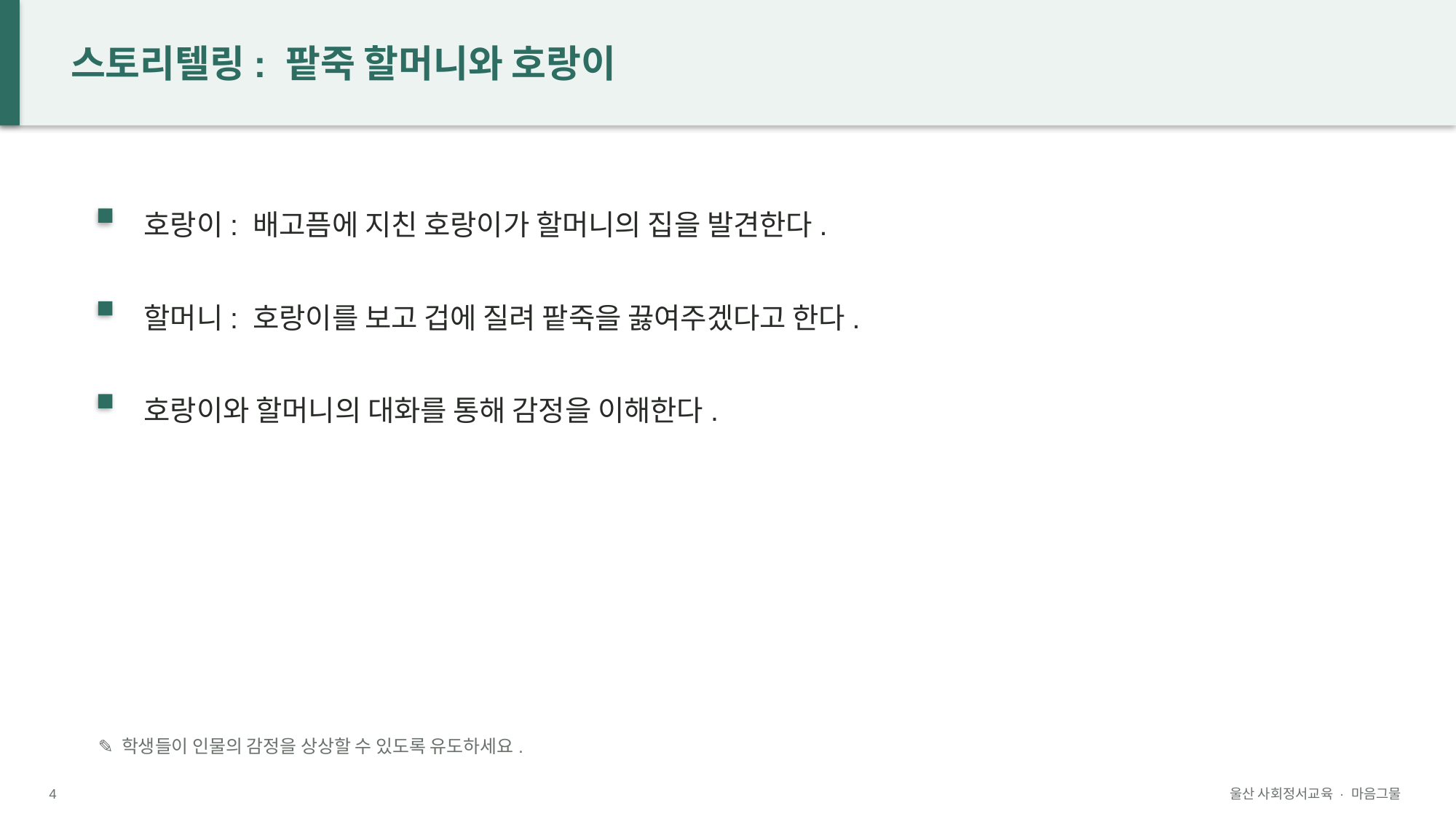

스토리텔링: 팥죽 할머니와 호랑이
호랑이: 배고픔에 지친 호랑이가 할머니의 집을 발견한다.

할머니: 호랑이를 보고 겁에 질려 팥죽을 끓여주겠다고 한다.

호랑이와 할머니의 대화를 통해 감정을 이해한다.

✎ 학생들이 인물의 감정을 상상할 수 있도록 유도하세요.
4
울산 사회정서교육 · 마음그물